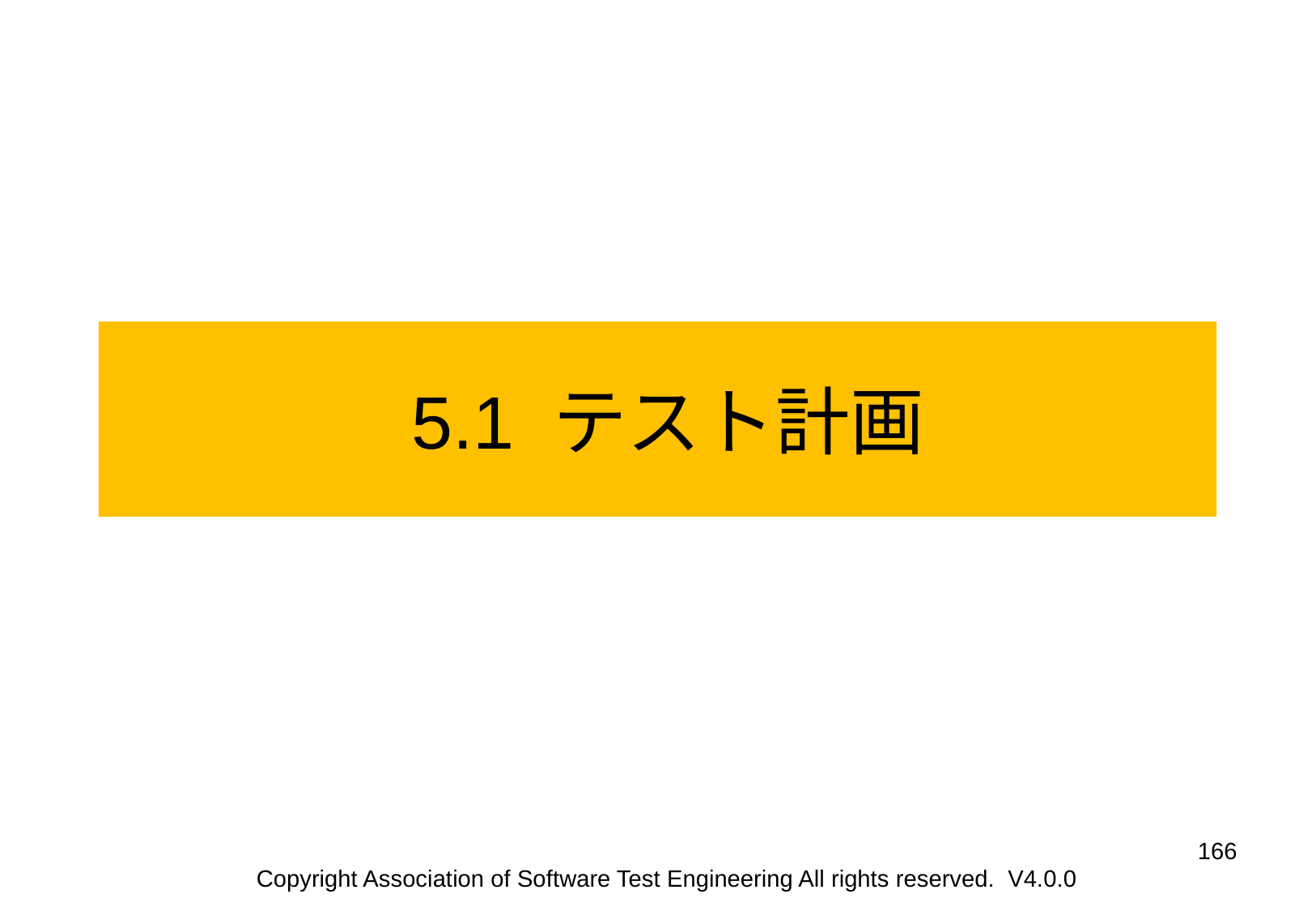

5.1 テスト計画
166
Copyright Association of Software Test Engineering All rights reserved.  V4.0.0